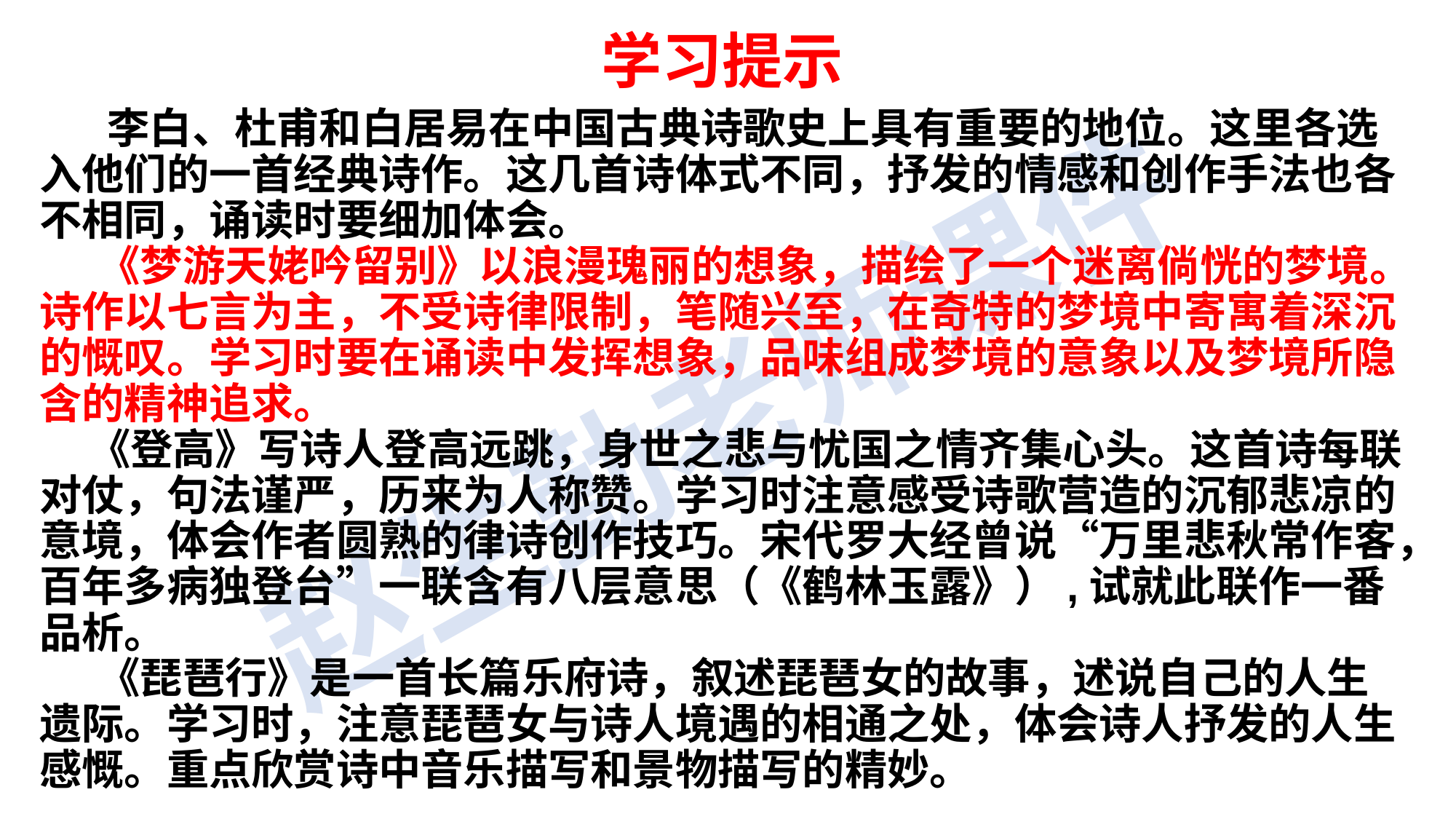

学习提示
      李白、杜甫和白居易在中国古典诗歌史上具有重要的地位。这里各选入他们的一首经典诗作。这几首诗体式不同，抒发的情感和创作手法也各不相同，诵读时要细加体会。
     《梦游天姥吟留别》以浪漫瑰丽的想象，描绘了一个迷离倘恍的梦境。诗作以七言为主，不受诗律限制，笔随兴至，在奇特的梦境中寄寓着深沉的慨叹。学习时要在诵读中发挥想象，品味组成梦境的意象以及梦境所隐含的精神追求。
    《登高》写诗人登高远跳，身世之悲与忧国之情齐集心头。这首诗每联对仗，句法谨严，历来为人称赞。学习时注意感受诗歌营造的沉郁悲凉的意境，体会作者圆熟的律诗创作技巧。宋代罗大经曾说“万里悲秋常作客，百年多病独登台”一联含有八层意思（《鹤林玉露》）,试就此联作一番品析。
     《琵琶行》是一首长篇乐府诗，叙述琵琶女的故事，述说自己的人生遗际。学习时，注意琵琶女与诗人境遇的相通之处，体会诗人抒发的人生感慨。重点欣赏诗中音乐描写和景物描写的精妙。